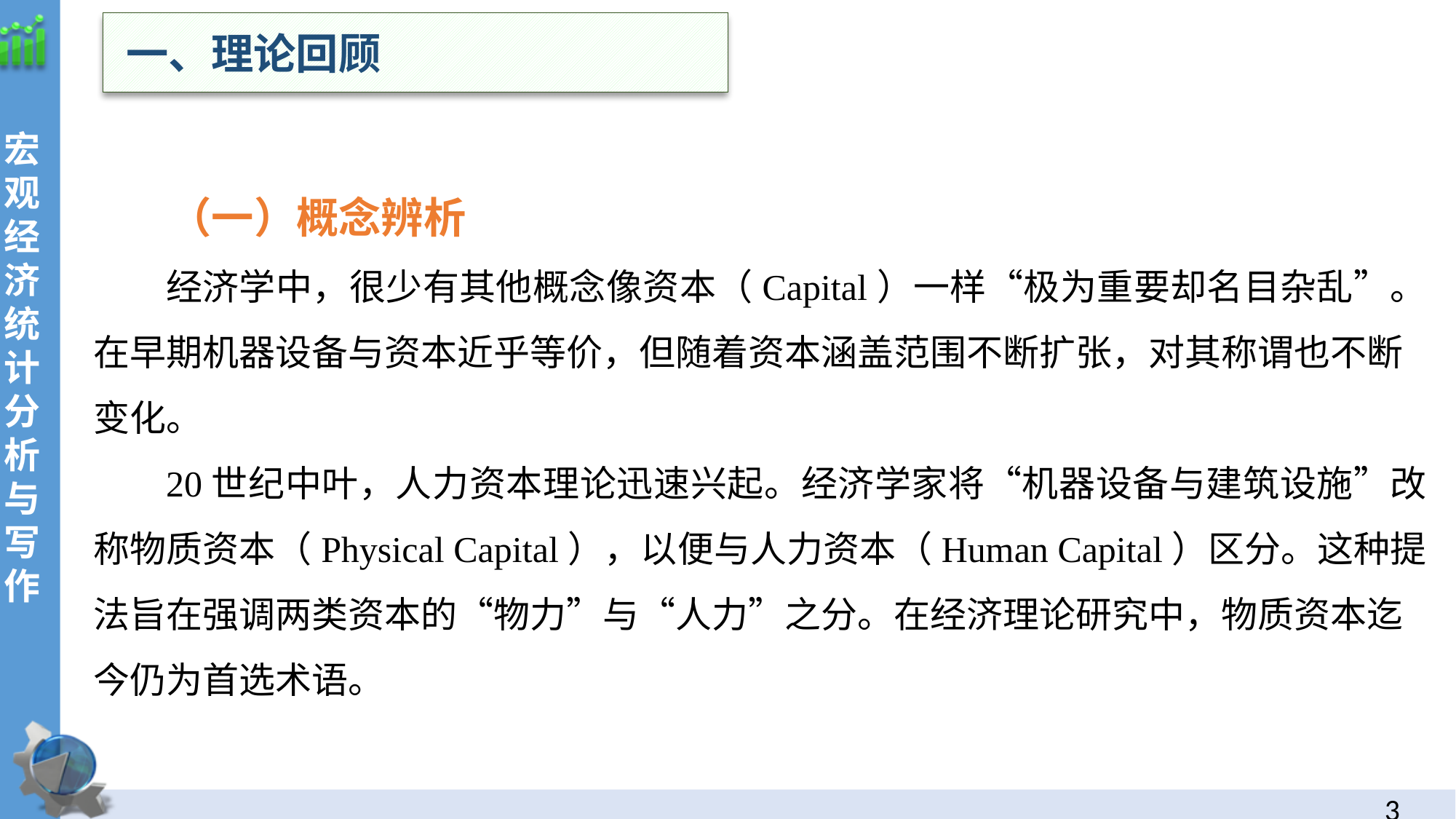

一、理论回顾

         （一）概念辨析
经济学中，很少有其他概念像资本（Capital）一样“极为重要却名目杂乱”。在早期机器设备与资本近乎等价，但随着资本涵盖范围不断扩张，对其称谓也不断变化。
20世纪中叶，人力资本理论迅速兴起。经济学家将“机器设备与建筑设施”改称物质资本（Physical Capital），以便与人力资本（Human Capital）区分。这种提法旨在强调两类资本的“物力”与“人力”之分。在经济理论研究中，物质资本迄今仍为首选术语。

3